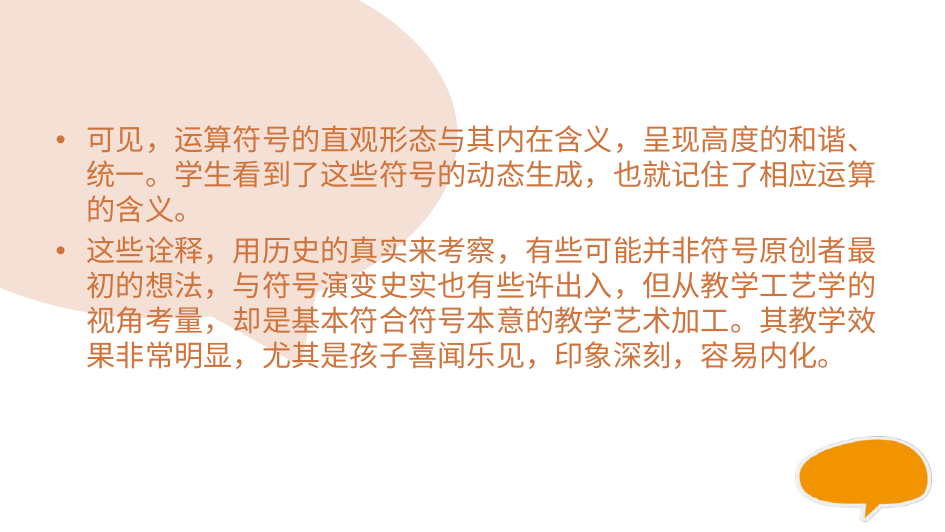

#

可见，运算符号的直观形态与其内在含义，呈现高度的和谐、统一。学生看到了这些符号的动态生成，也就记住了相应运算的含义。
这些诠释，用历史的真实来考察，有些可能并非符号原创者最初的想法，与符号演变史实也有些许出入，但从教学工艺学的视角考量，却是基本符合符号本意的教学艺术加工。其教学效果非常明显，尤其是孩子喜闻乐见，印象深刻，容易内化。